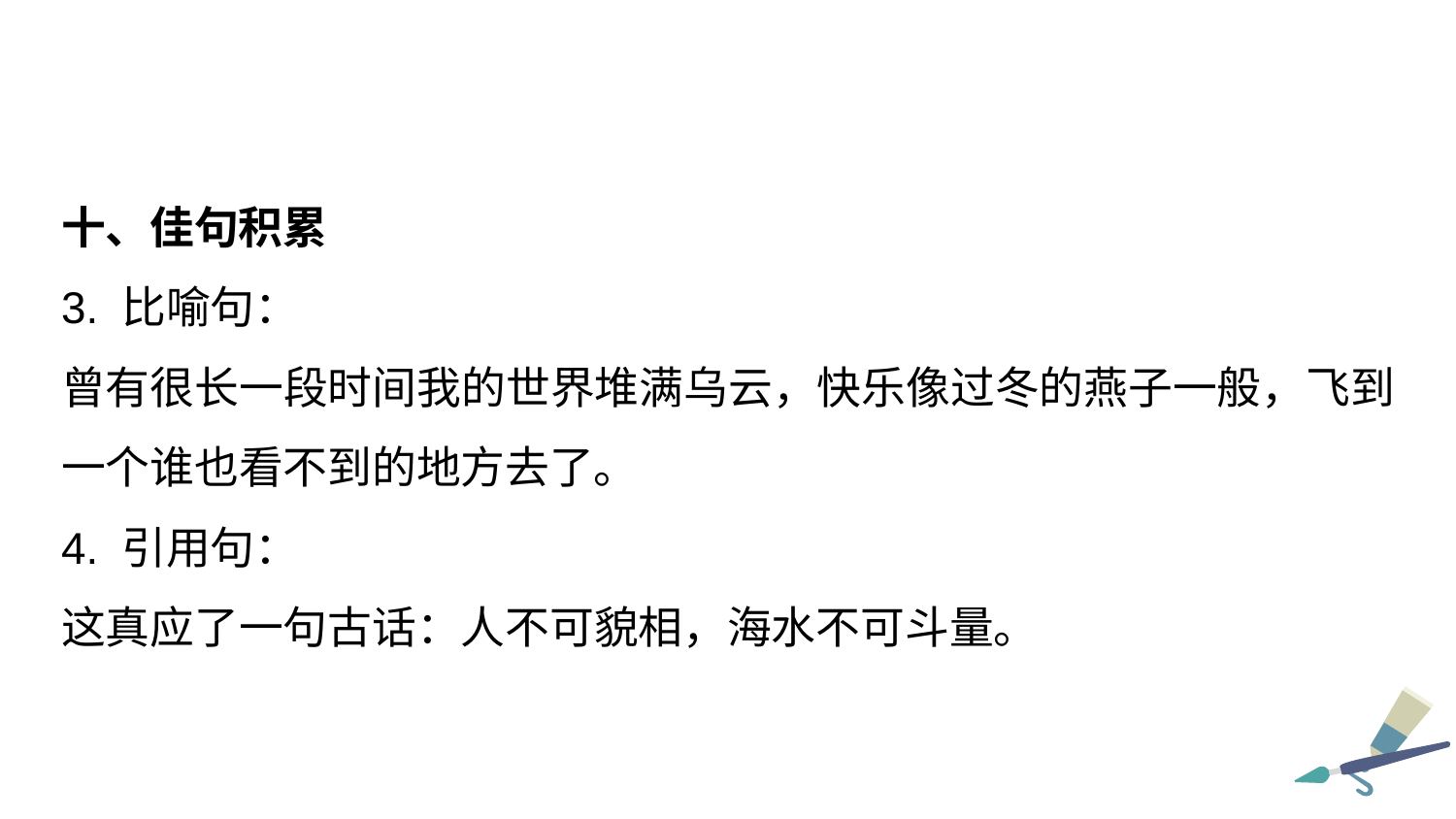

十、佳句积累
3. 比喻句：
曾有很长一段时间我的世界堆满乌云，快乐像过冬的燕子一般，飞到一个谁也看不到的地方去了。
4. 引用句：
这真应了一句古话：人不可貌相，海水不可斗量。